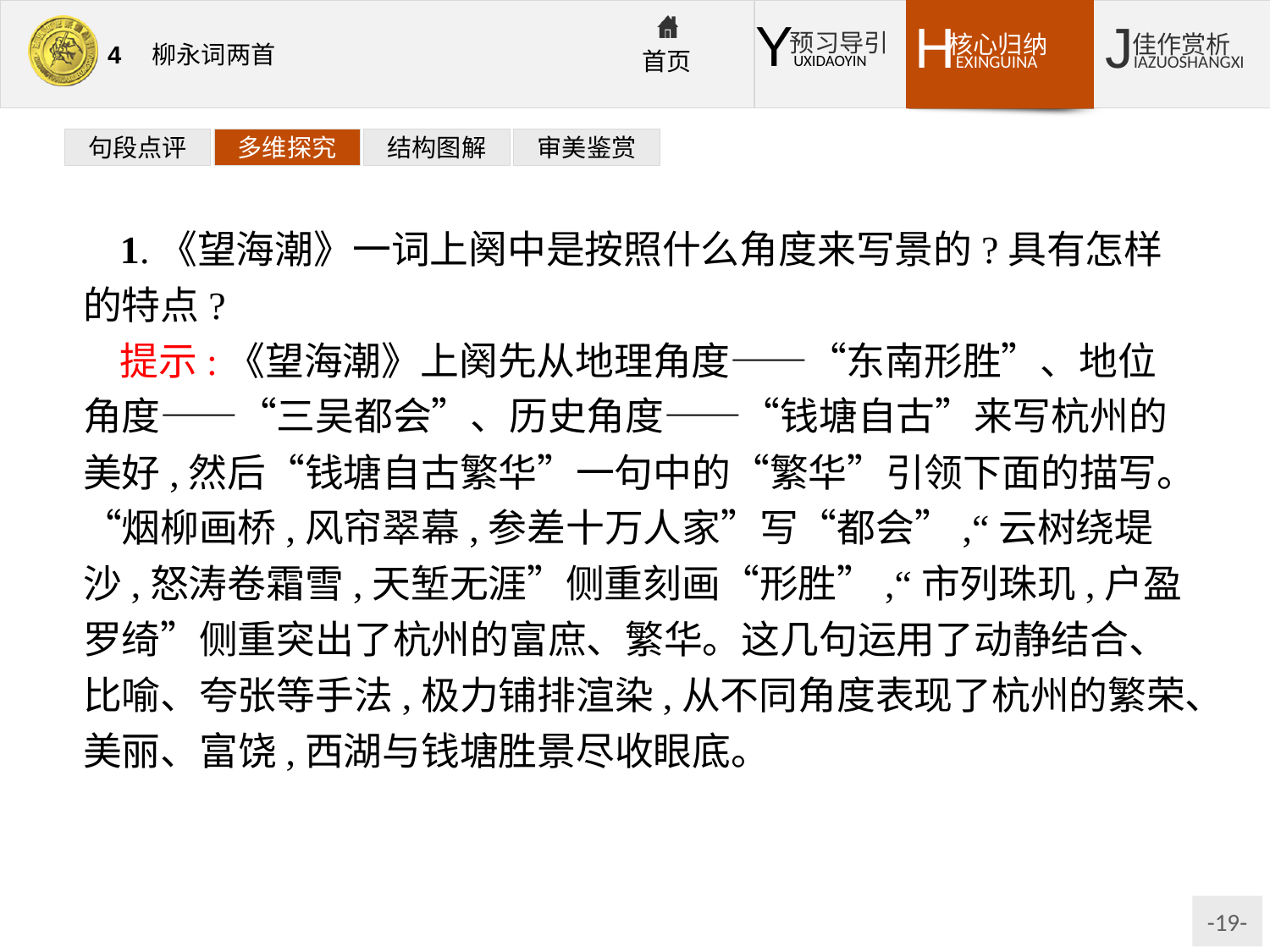

句段点评
多维探究
结构图解
审美鉴赏
1.《望海潮》一词上阕中是按照什么角度来写景的?具有怎样的特点?
提示:《望海潮》上阕先从地理角度——“东南形胜”、地位角度——“三吴都会”、历史角度——“钱塘自古”来写杭州的美好,然后“钱塘自古繁华”一句中的“繁华”引领下面的描写。“烟柳画桥,风帘翠幕,参差十万人家”写“都会”,“云树绕堤沙,怒涛卷霜雪,天堑无涯”侧重刻画“形胜”,“市列珠玑,户盈罗绮”侧重突出了杭州的富庶、繁华。这几句运用了动静结合、比喻、夸张等手法,极力铺排渲染,从不同角度表现了杭州的繁荣、美丽、富饶,西湖与钱塘胜景尽收眼底。